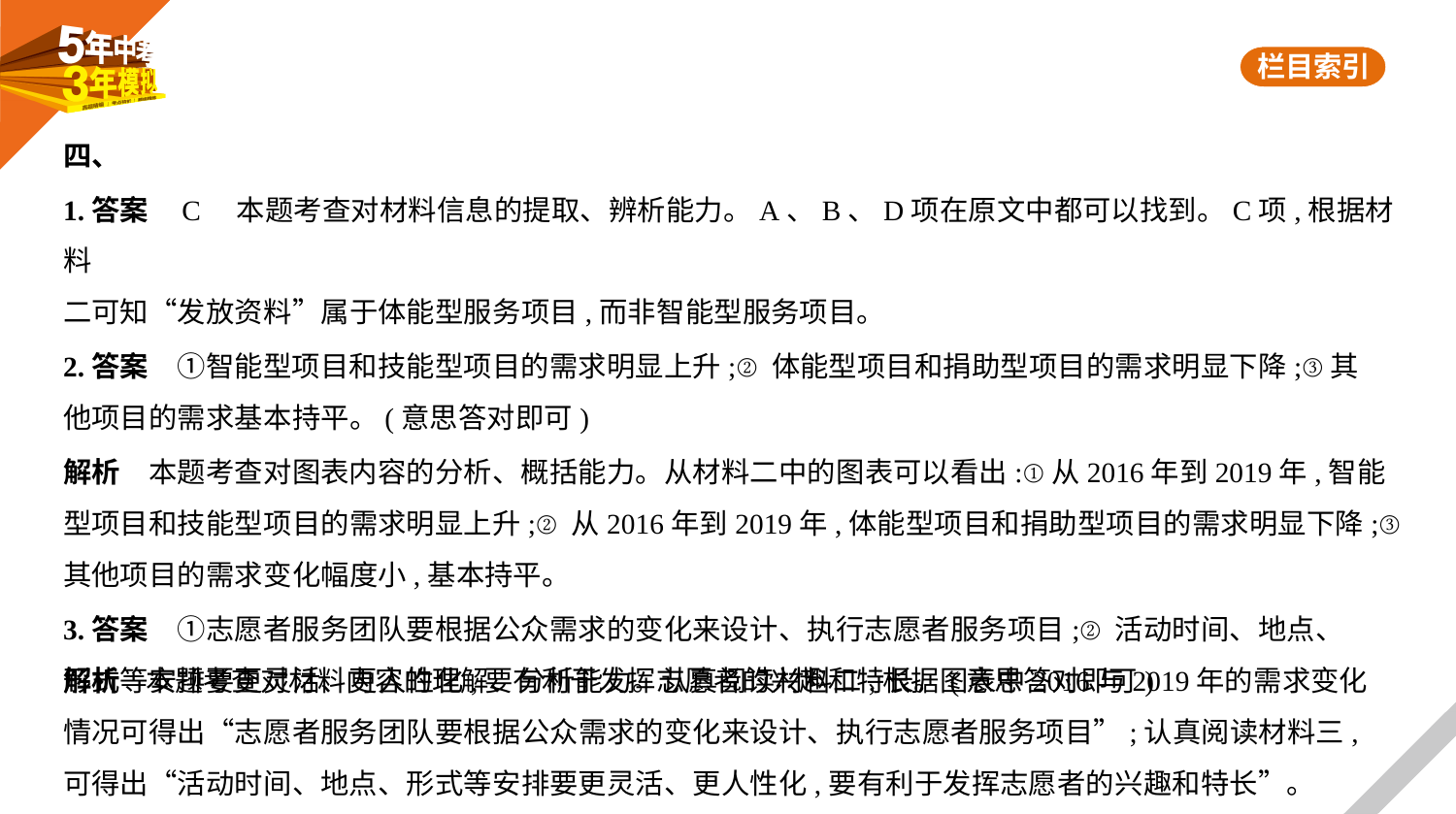

四、
1.答案    C    本题考查对材料信息的提取、辨析能力。A、B、D项在原文中都可以找到。C项,根据材料
二可知“发放资料”属于体能型服务项目,而非智能型服务项目。
2.答案　①智能型项目和技能型项目的需求明显上升;②体能型项目和捐助型项目的需求明显下降;③其
他项目的需求基本持平。(意思答对即可)
解析　本题考查对图表内容的分析、概括能力。从材料二中的图表可以看出:①从2016年到2019年,智能
型项目和技能型项目的需求明显上升;②从2016年到2019年,体能型项目和捐助型项目的需求明显下降;③
其他项目的需求变化幅度小,基本持平。
3.答案　①志愿者服务团队要根据公众需求的变化来设计、执行志愿者服务项目;②活动时间、地点、
形式等安排要更灵活、更人性化,要有利于发挥志愿者的兴趣和特长。(意思答对即可)
解析    本题考查对材料内容的理解、分析能力。认真阅读材料二,根据图表中2016与2019年的需求变化
情况可得出“志愿者服务团队要根据公众需求的变化来设计、执行志愿者服务项目”;认真阅读材料三,
可得出“活动时间、地点、形式等安排要更灵活、更人性化,要有利于发挥志愿者的兴趣和特长”。